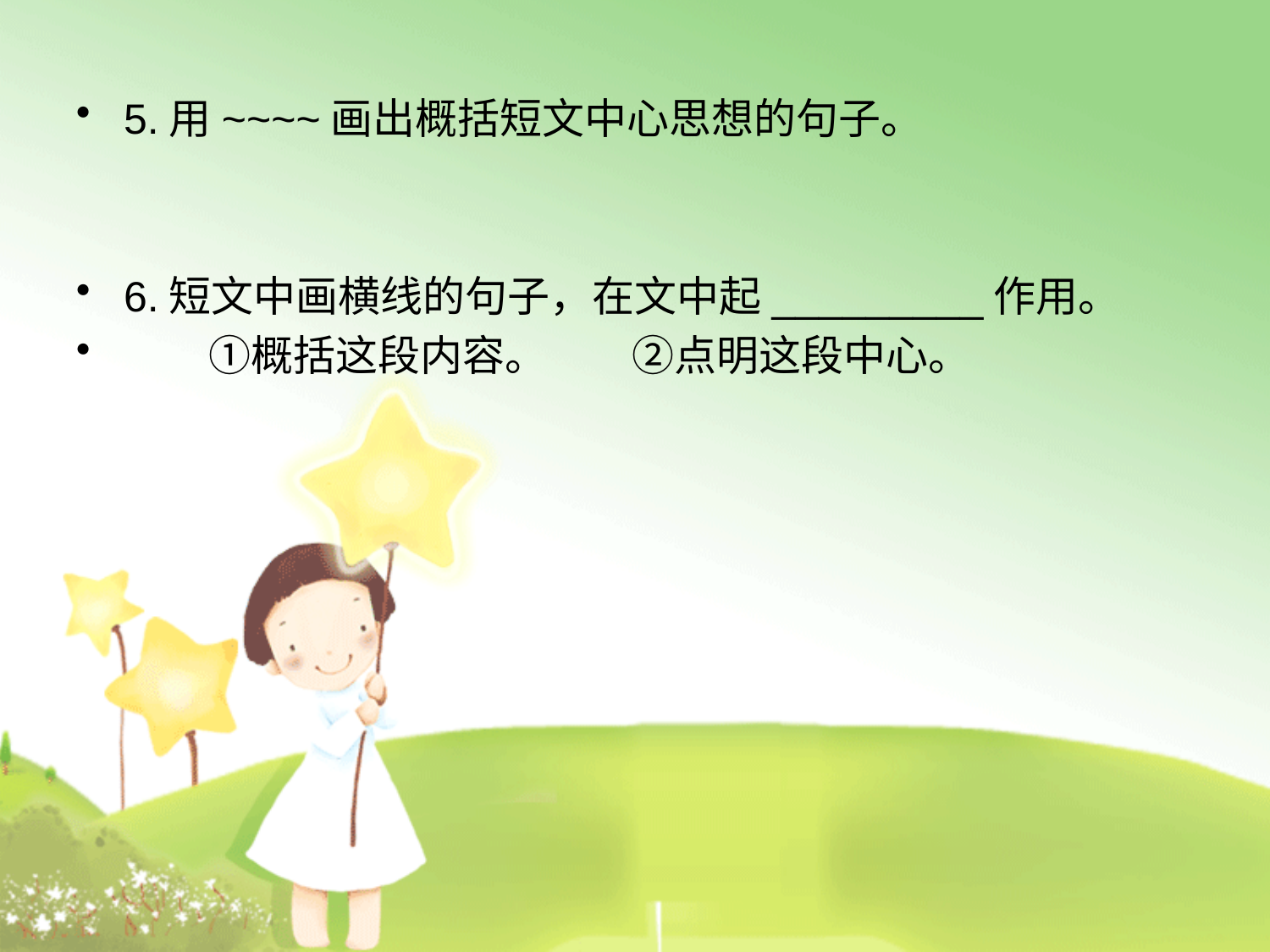

5.用~~~~画出概括短文中心思想的句子。

6.短文中画横线的句子，在文中起_________作用。
　　①概括这段内容。　　②点明这段中心。